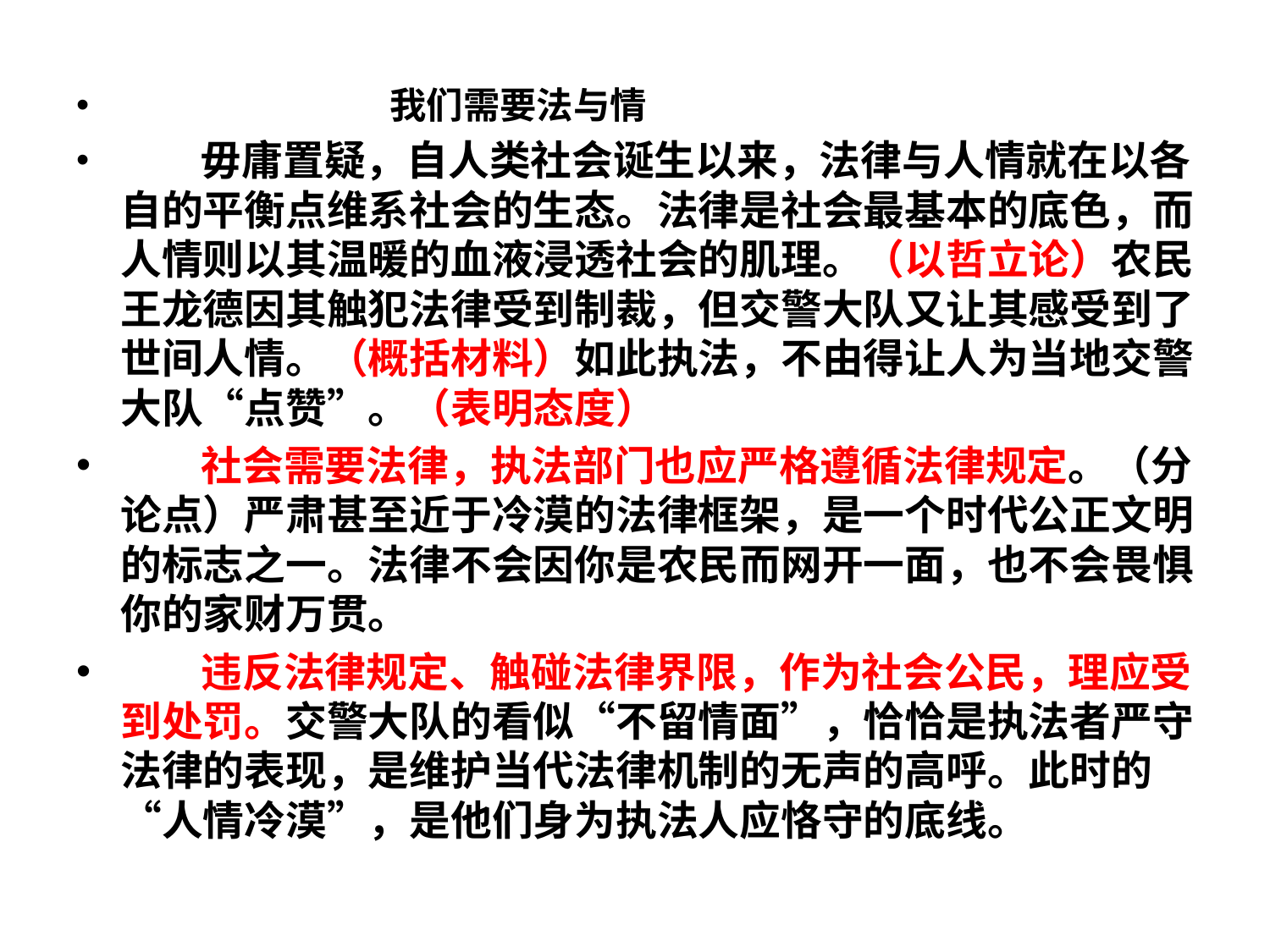

我们需要法与情
         毋庸置疑，自人类社会诞生以来，法律与人情就在以各自的平衡点维系社会的生态。法律是社会最基本的底色，而人情则以其温暖的血液浸透社会的肌理。（以哲立论）农民王龙德因其触犯法律受到制裁，但交警大队又让其感受到了世间人情。（概括材料）如此执法，不由得让人为当地交警大队“点赞”。（表明态度）
        社会需要法律，执法部门也应严格遵循法律规定。（分论点）严肃甚至近于冷漠的法律框架，是一个时代公正文明的标志之一。法律不会因你是农民而网开一面，也不会畏惧你的家财万贯。
        违反法律规定、触碰法律界限，作为社会公民，理应受到处罚。交警大队的看似“不留情面”，恰恰是执法者严守法律的表现，是维护当代法律机制的无声的高呼。此时的“人情冷漠”，是他们身为执法人应恪守的底线。